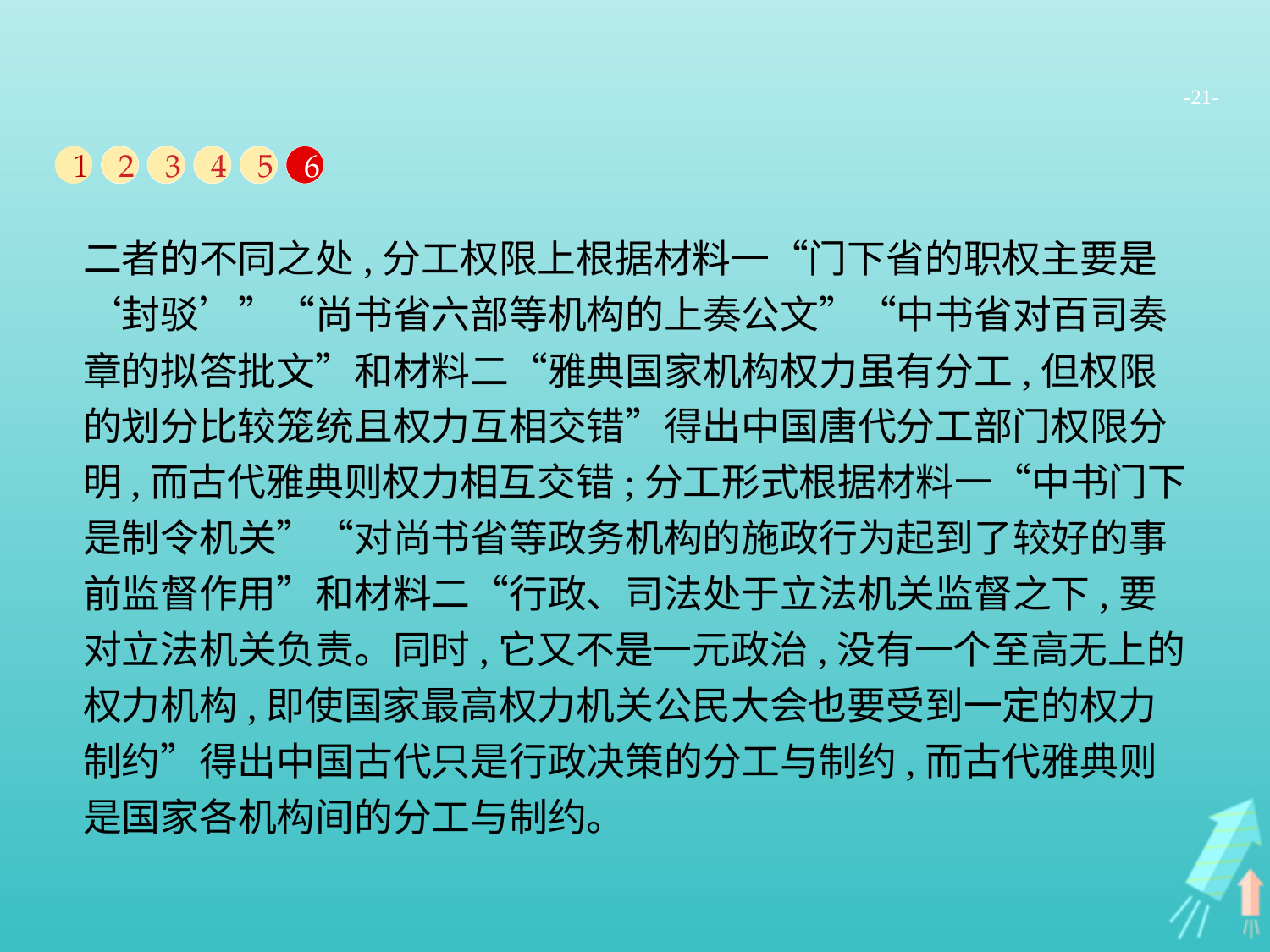

-21-
1
2
3
4
5
6
二者的不同之处,分工权限上根据材料一“门下省的职权主要是‘封驳’”“尚书省六部等机构的上奏公文”“中书省对百司奏章的拟答批文”和材料二“雅典国家机构权力虽有分工,但权限的划分比较笼统且权力互相交错”得出中国唐代分工部门权限分明,而古代雅典则权力相互交错;分工形式根据材料一“中书门下是制令机关”“对尚书省等政务机构的施政行为起到了较好的事前监督作用”和材料二“行政、司法处于立法机关监督之下,要对立法机关负责。同时,它又不是一元政治,没有一个至高无上的权力机构,即使国家最高权力机关公民大会也要受到一定的权力制约”得出中国古代只是行政决策的分工与制约,而古代雅典则是国家各机构间的分工与制约。